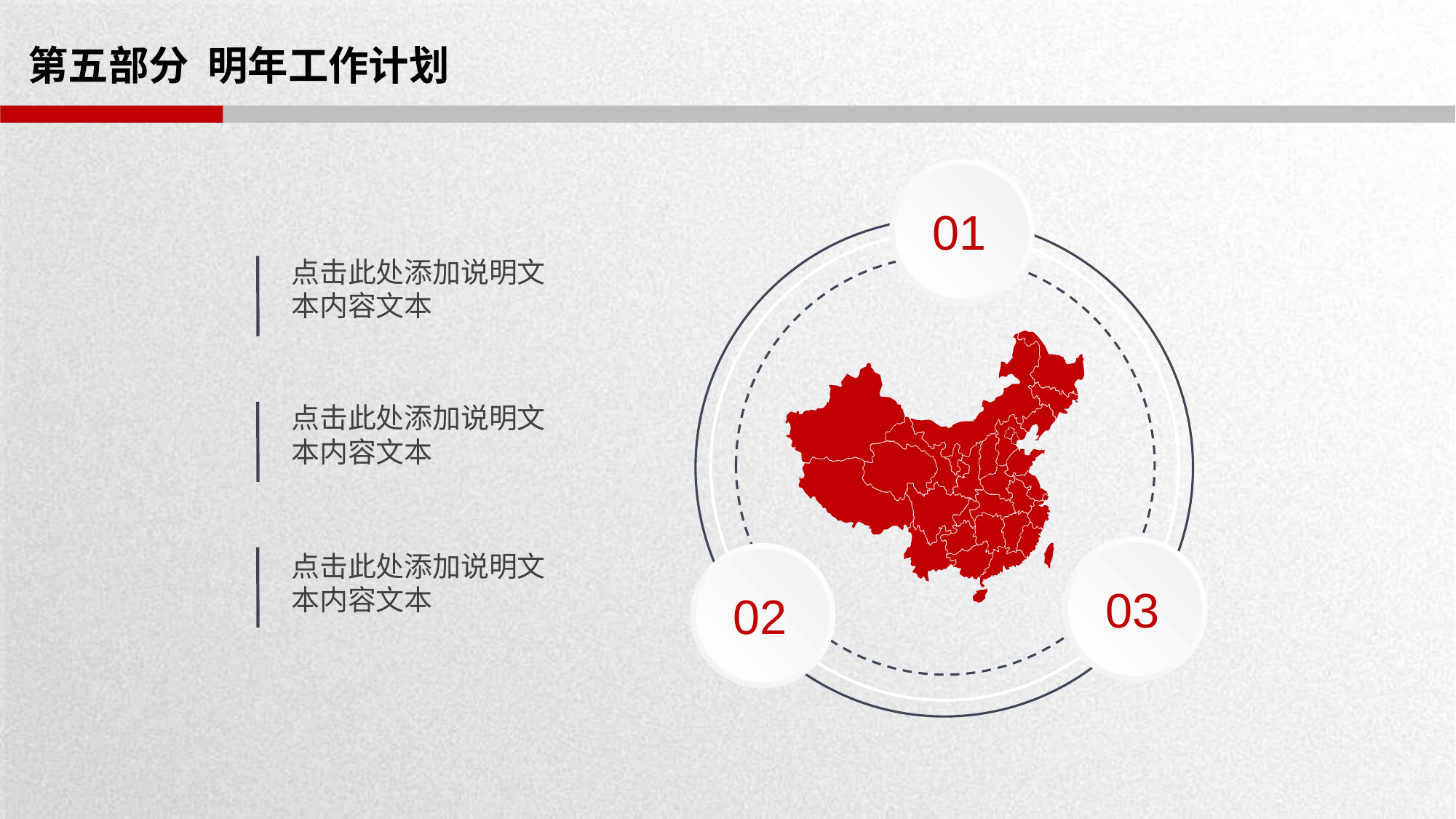

# 第五部分  明年工作计划

01

点击此处添加说明文本内容文本

点击此处添加说明文本内容文本

03
点击此处添加说明文本内容文本

02